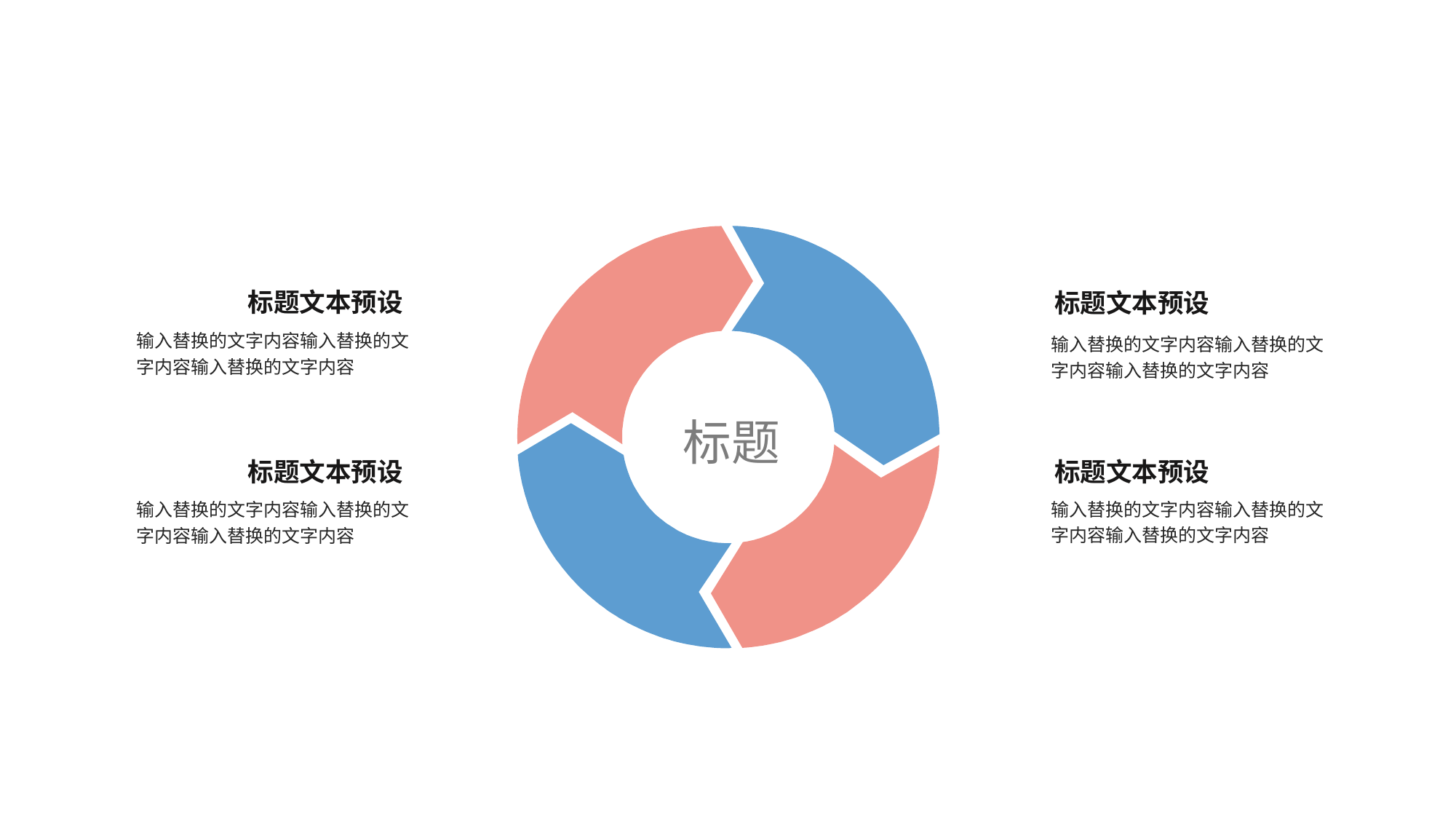

标题文本预设
标题文本预设
输入替换的文字内容输入替换的文字内容输入替换的文字内容
输入替换的文字内容输入替换的文字内容输入替换的文字内容
标题

标题文本预设
标题文本预设
输入替换的文字内容输入替换的文字内容输入替换的文字内容
输入替换的文字内容输入替换的文字内容输入替换的文字内容